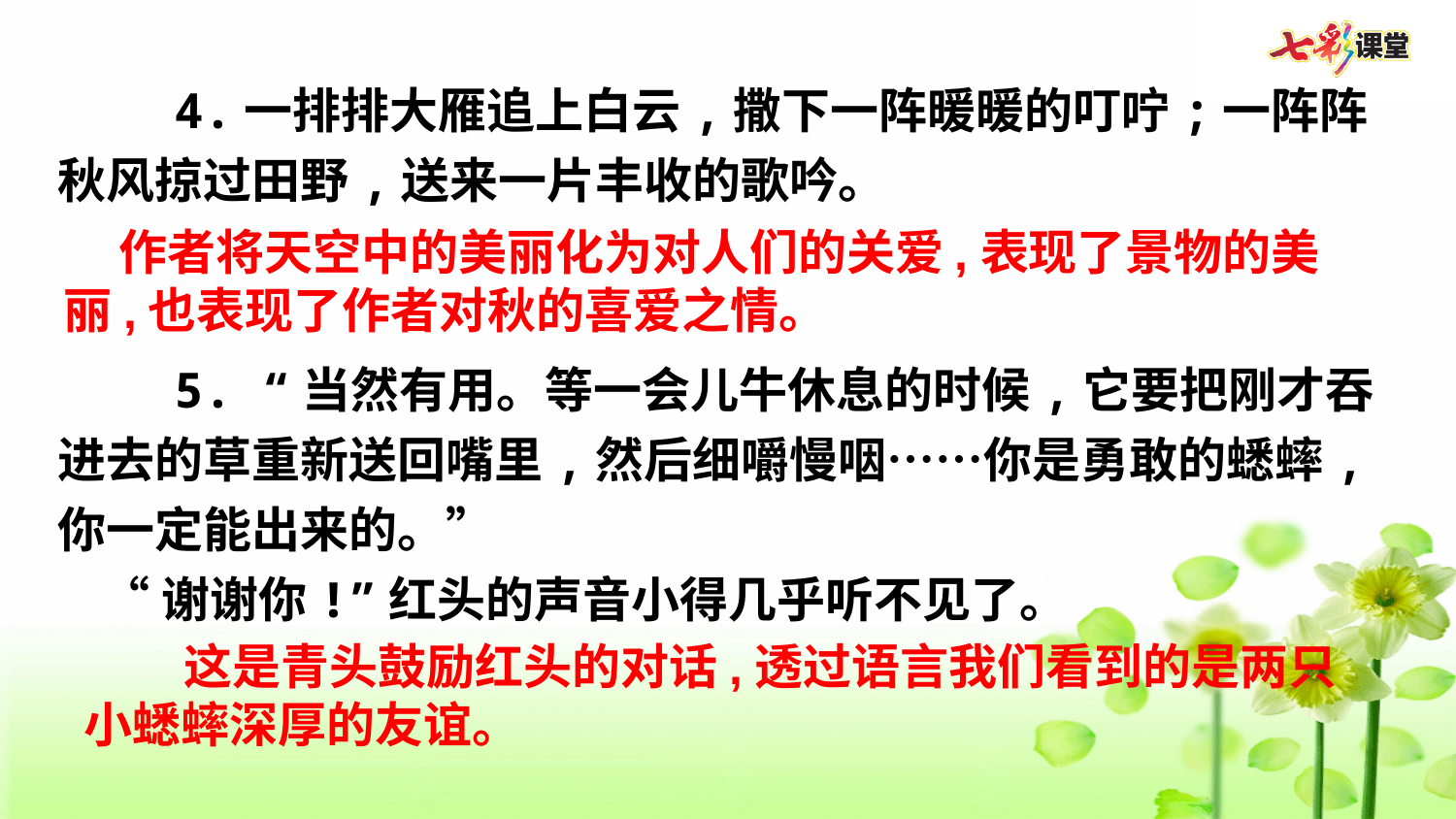

4.一排排大雁追上白云,撒下一阵暖暖的叮咛;一阵阵秋风掠过田野,送来一片丰收的歌吟。

    5. “当然有用。等一会儿牛休息的时候,它要把刚才吞进去的草重新送回嘴里,然后细嚼慢咽……你是勇敢的蟋蟀,你一定能出来的。”
    “谢谢你!”红头的声音小得几乎听不见了。
    作者将天空中的美丽化为对人们的关爱,表现了景物的美丽,也表现了作者对秋的喜爱之情。
这是青头鼓励红头的对话,透过语言我们看到的是两只小蟋蟀深厚的友谊。